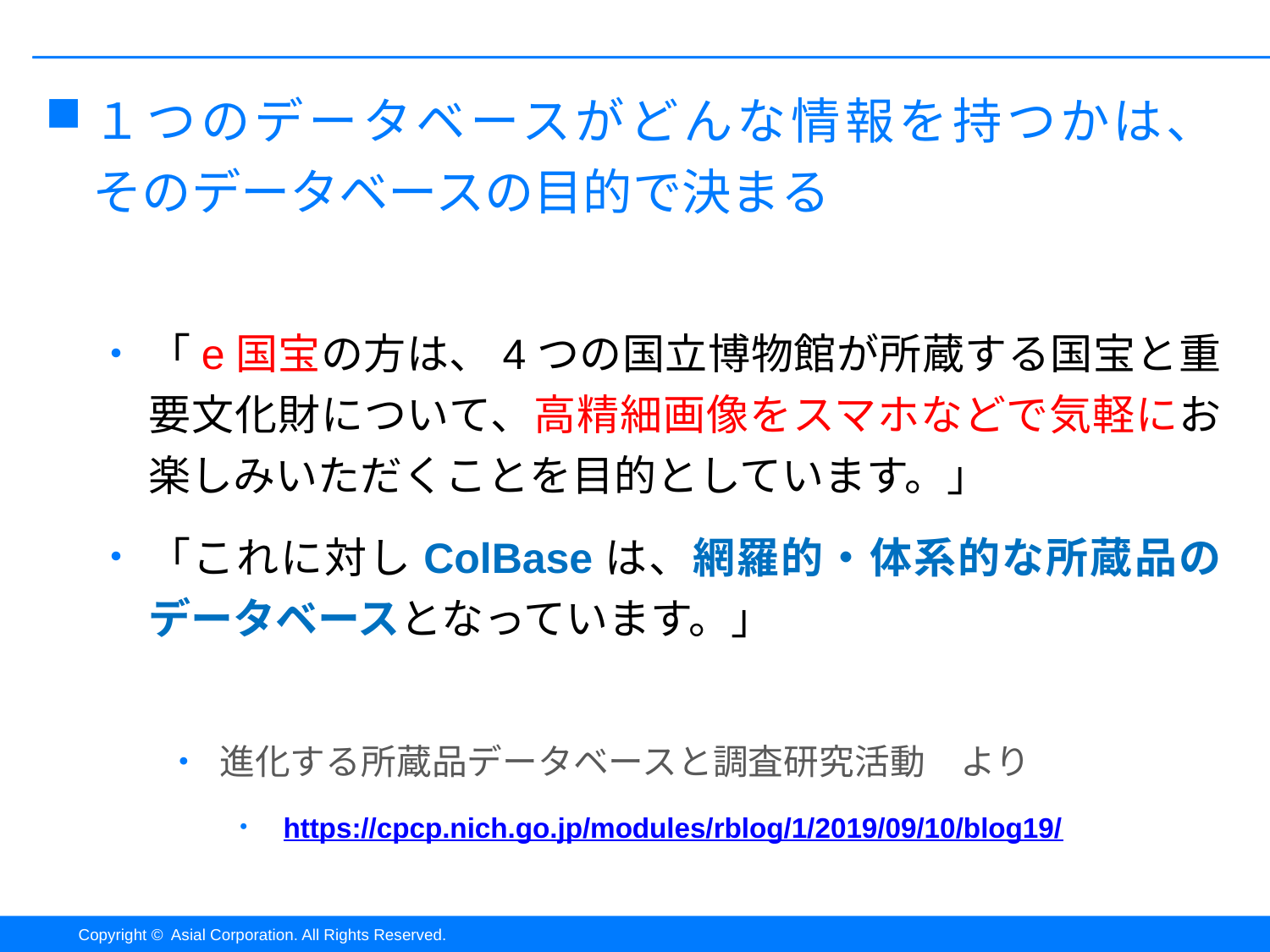

#

１つのデータベースがどんな情報を持つかは、
そのデータベースの目的で決まる

「e国宝の方は、4つの国立博物館が所蔵する国宝と重要文化財について、高精細画像をスマホなどで気軽にお楽しみいただくことを目的としています。」
「これに対しColBaseは、網羅的・体系的な所蔵品のデータベースとなっています。」

進化する所蔵品データベースと調査研究活動　より
https://cpcp.nich.go.jp/modules/rblog/1/2019/09/10/blog19/